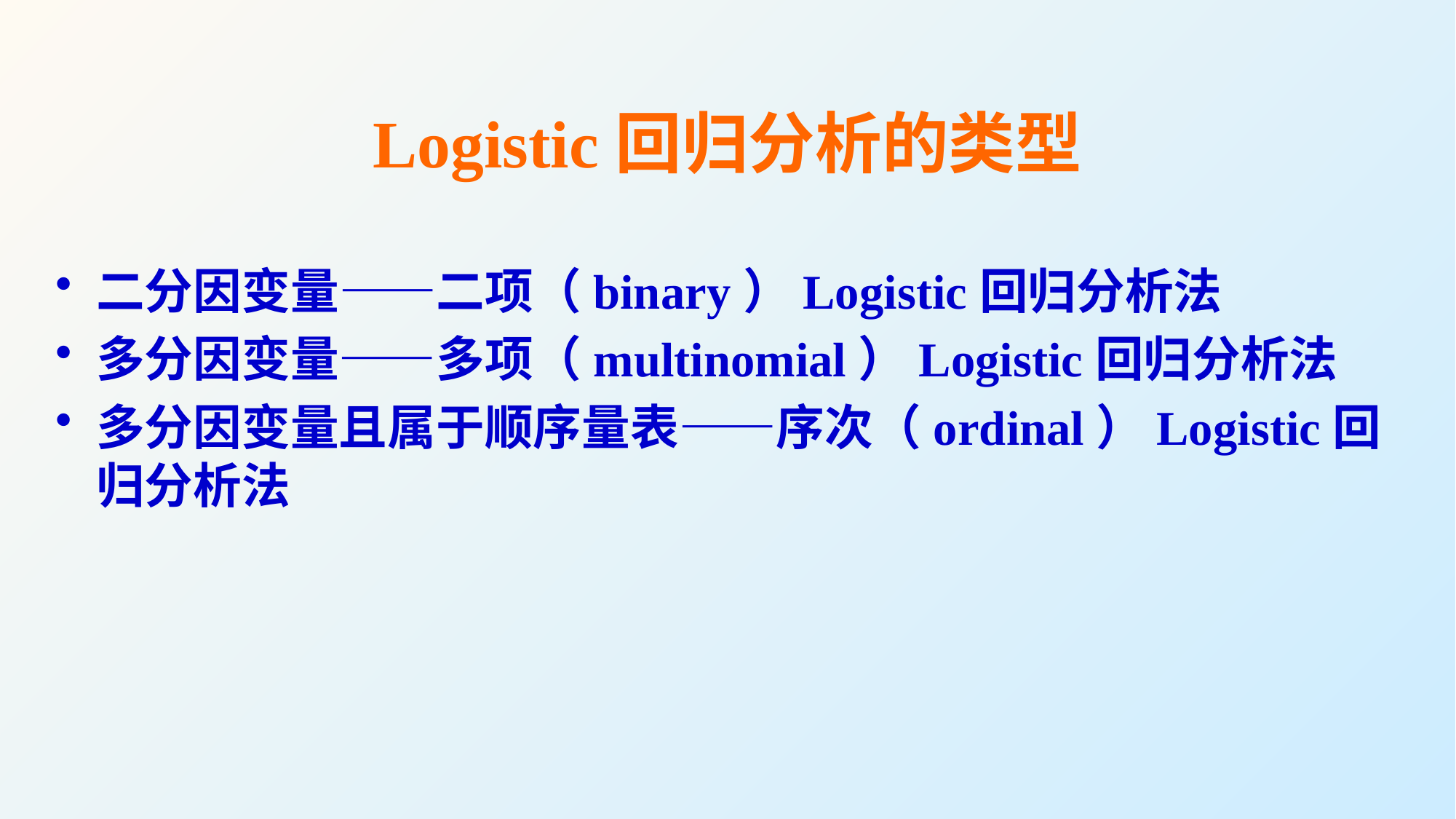

# Logistic回归分析的类型
二分因变量——二项（binary）Logistic回归分析法
多分因变量——多项（multinomial）Logistic回归分析法
多分因变量且属于顺序量表——序次（ordinal）Logistic回归分析法